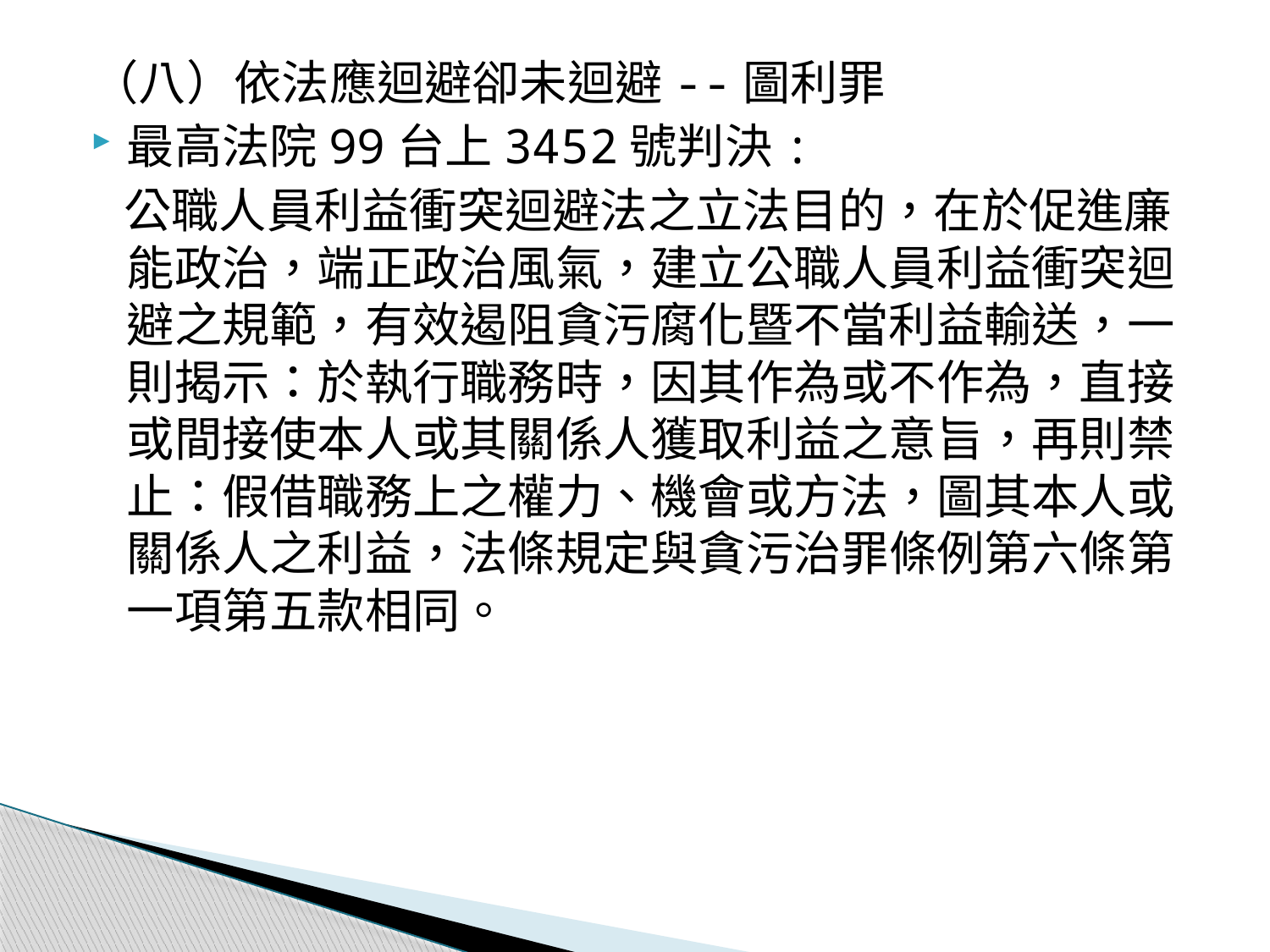

（八）依法應迴避卻未迴避--圖利罪
最高法院99台上3452號判決:
  公職人員利益衝突迴避法之立法目的，在於促進廉能政治，端正政治風氣，建立公職人員利益衝突迴避之規範，有效遏阻貪污腐化暨不當利益輸送，一則揭示：於執行職務時，因其作為或不作為，直接或間接使本人或其關係人獲取利益之意旨，再則禁止：假借職務上之權力、機會或方法，圖其本人或關係人之利益，法條規定與貪污治罪條例第六條第一項第五款相同。